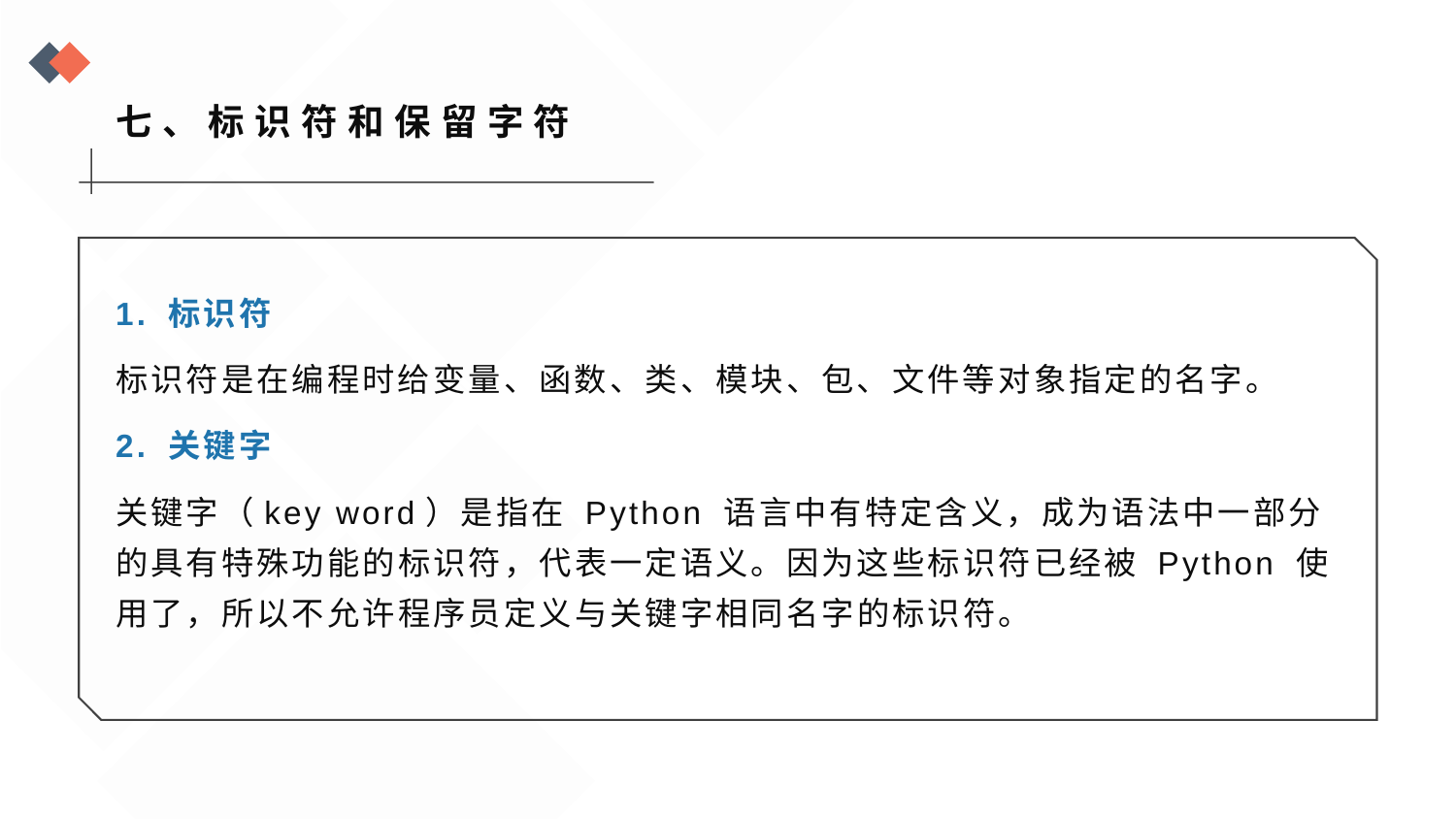

七、标识符和保留字符

1. 标识符
标识符是在编程时给变量、函数、类、模块、包、文件等对象指定的名字。
2. 关键字
关键字（key word）是指在 Python 语言中有特定含义，成为语法中一部分的具有特殊功能的标识符，代表一定语义。因为这些标识符已经被 Python 使用了，所以不允许程序员定义与关键字相同名字的标识符。